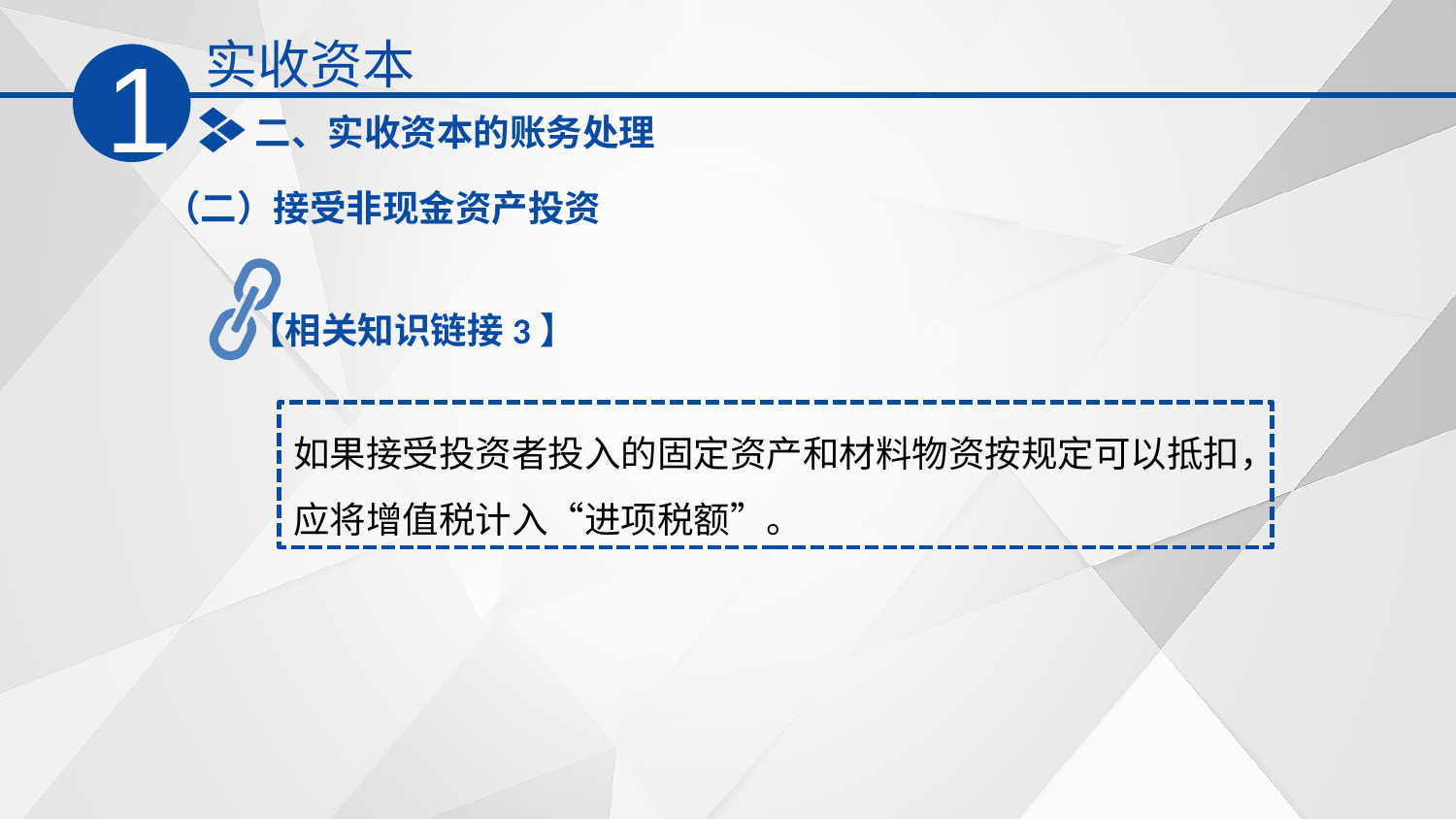

实收资本
1

二、实收资本的账务处理

（二）接受非现金资产投资

【相关知识链接3】
如果接受投资者投入的固定资产和材料物资按规定可以抵扣，应将增值税计入‌“进项税额‌”。